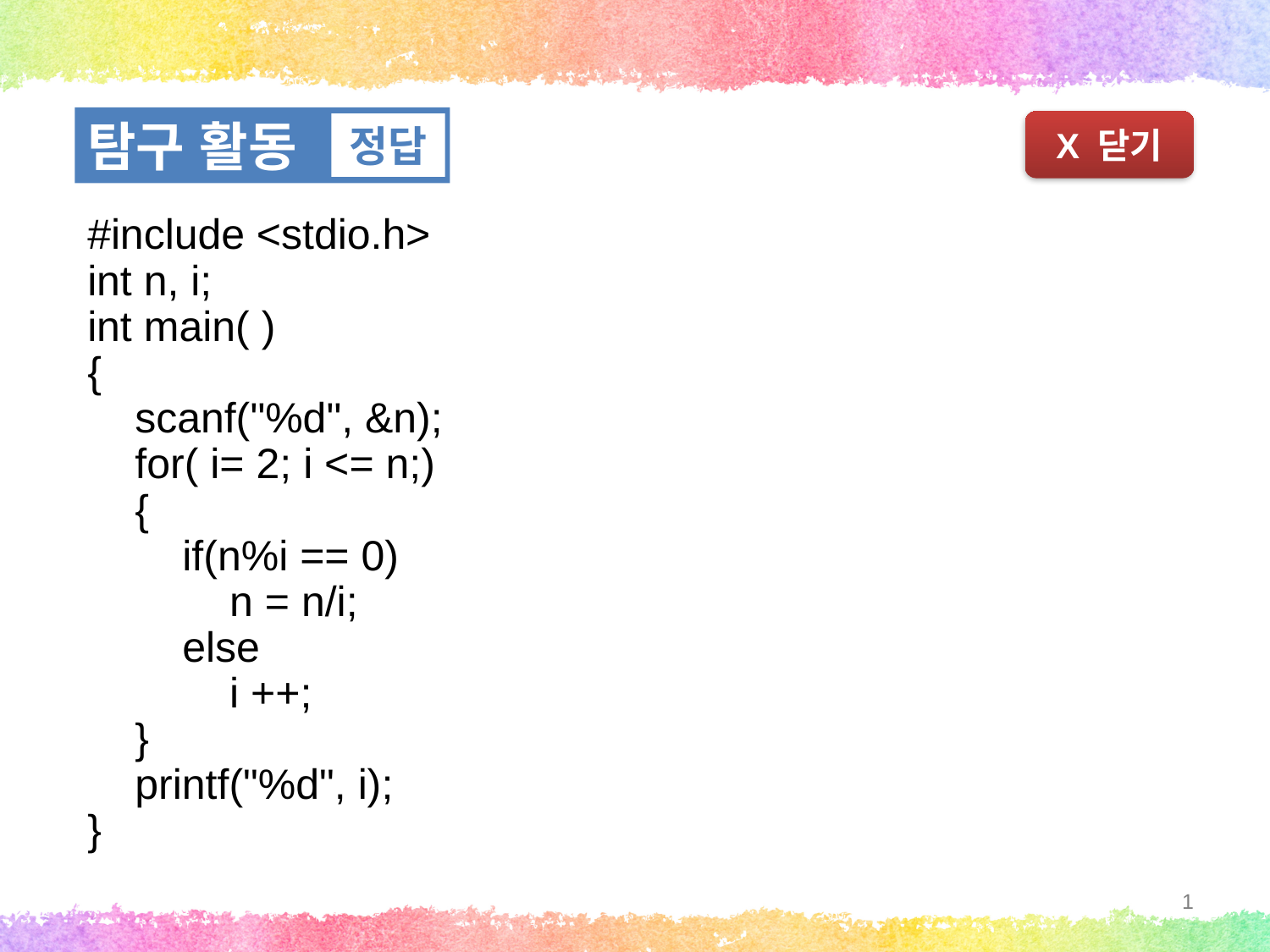

탐구 활동
정답
X 닫기

#include <stdio.h>
int n, i;
int main( )
{
    scanf("%d", &n);
    for( i= 2; i <= n;)
    {
        if(n%i == 0)
            n = n/i;
        else
            i ++;
    }
    printf("%d", i);
}
1